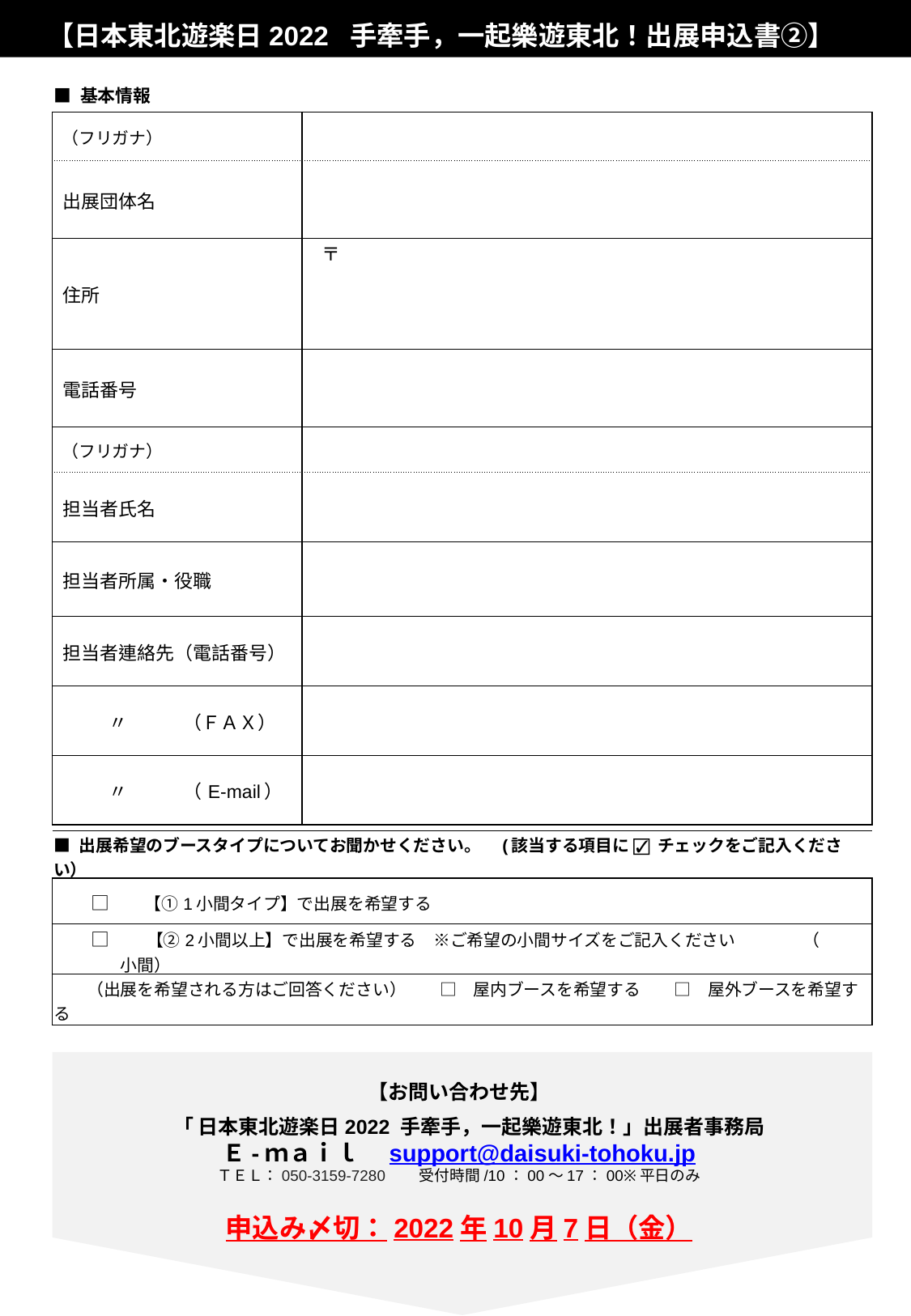

【日本東北遊楽日2022  手牽手，一起樂遊東北！出展申込書②】
| ■ 基本情報 |  |
| --- | --- |
| （フリガナ） |  |
| 出展団体名 |  |
| 住所 | 〒 |
| 電話番号 |  |
| （フリガナ） |  |
| 担当者氏名 |  |
| 担当者所属・役職 |  |
| 担当者連絡先（電話番号） |  |
| 〃　　　（ＦＡＸ） |  |
| 〃　　　（E-mail） |  |

| ■ 出展希望のブースタイプについてお聞かせください。　(該当する項目に ☑ チェックをご記入ください） |
| --- |
| □　　【①1小間タイプ】で出展を希望する |
| □　　【②2小間以上】で出展を希望する　※ご希望の小間サイズをご記入ください　　　　（　　　　　　　小間） |
| （出展を希望される方はご回答ください）　　□　屋内ブースを希望する　　□　屋外ブースを希望する |
【お問い合わせ先】

　「 日本東北遊楽日2022 手牽手，一起樂遊東北！」出展者事務局
Ｅ-ｍａｉｌ　support@daisuki-tohoku.jp
ＴＥＬ：050-3159-7280　　受付時間/10：00～17：00※平日のみ

申込み〆切：2022年10月7日（金）